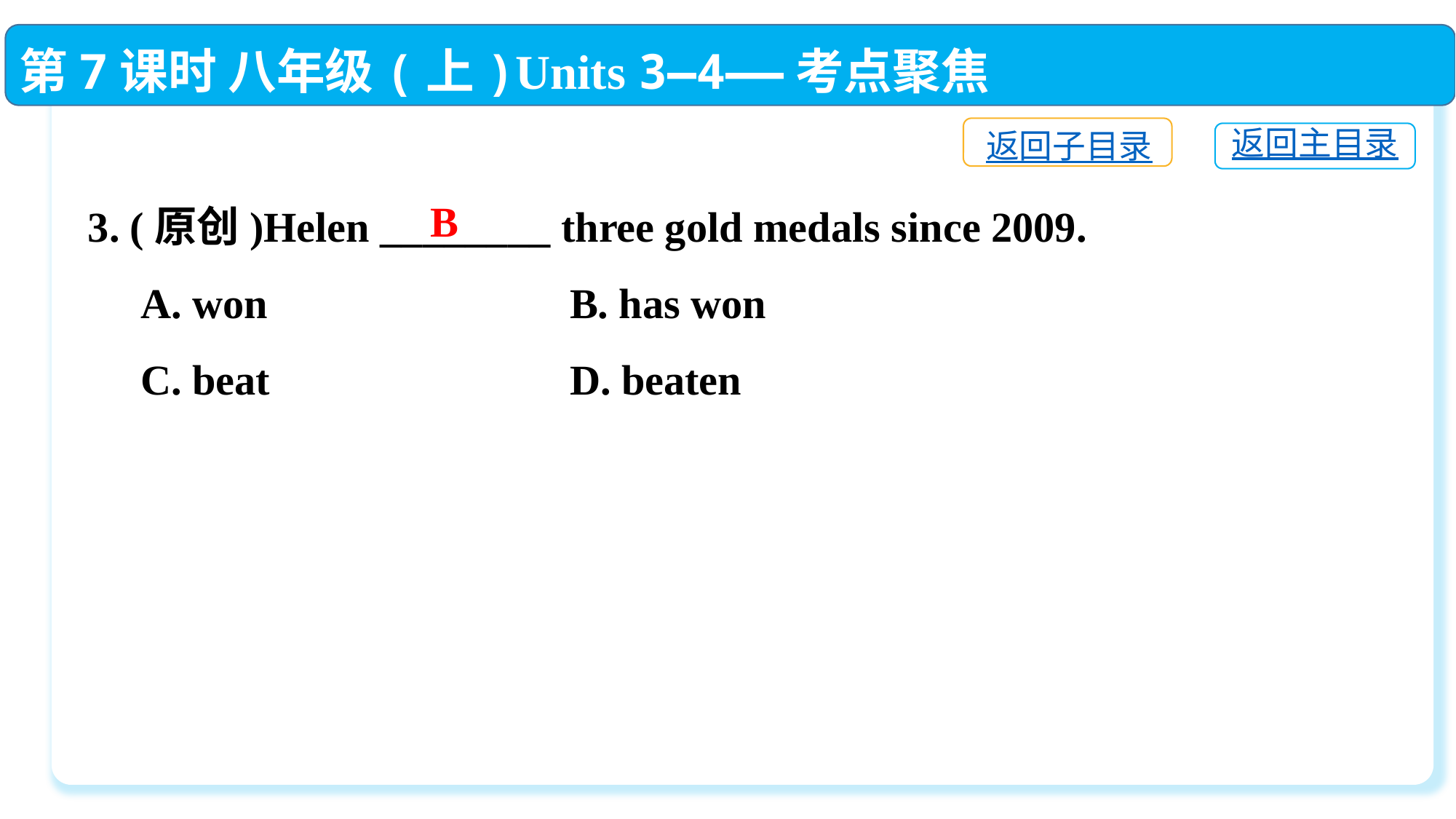

第7课时 八年级(上)Units 3—4——考点聚焦

返回子目录
返回主目录
3. (原创)Helen ________ three gold medals since 2009.
     A. won	                         B. has won
     C. beat	                         D. beaten
B